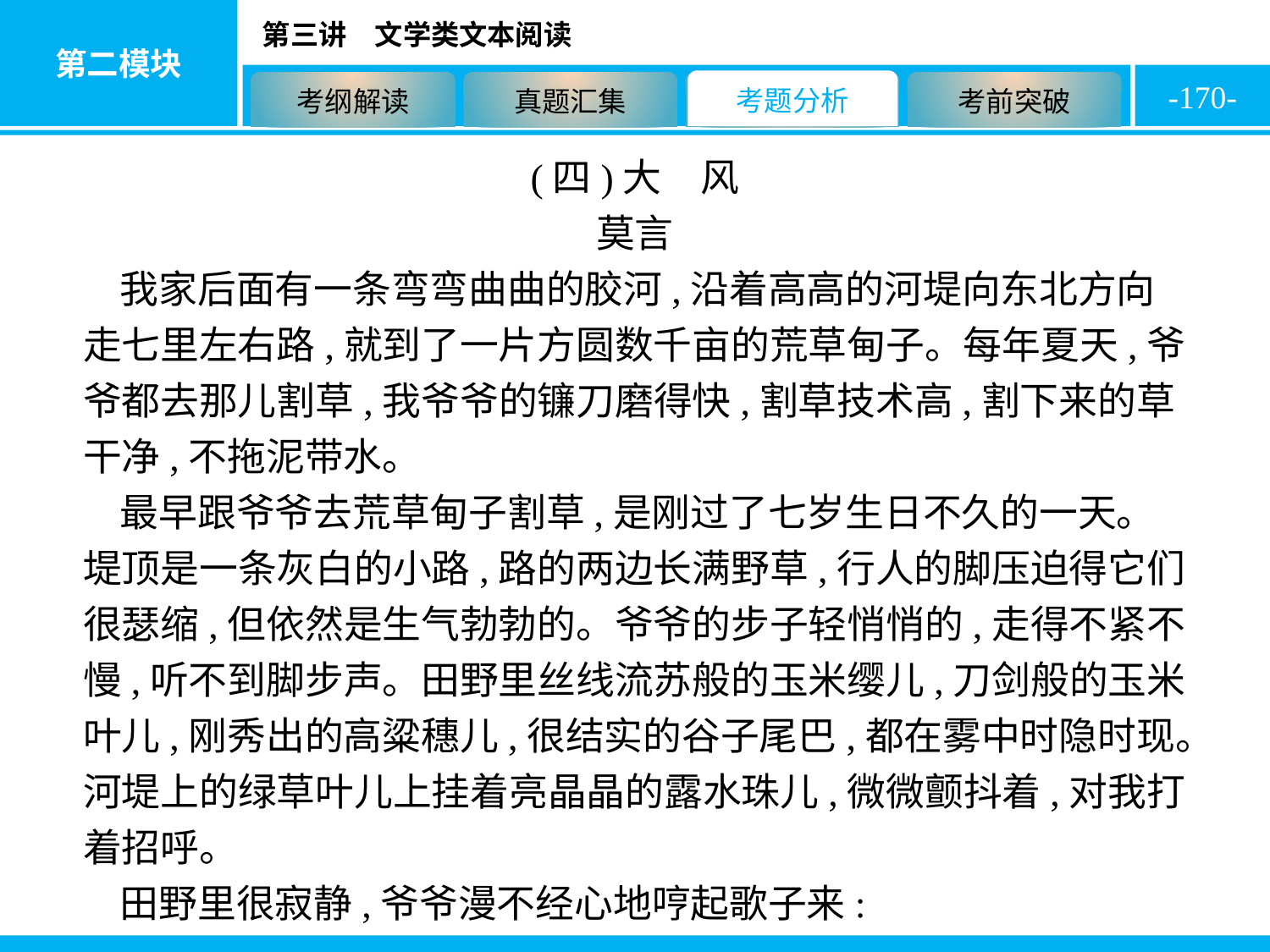

-170-
(四)大　风
莫言
我家后面有一条弯弯曲曲的胶河,沿着高高的河堤向东北方向走七里左右路,就到了一片方圆数千亩的荒草甸子。每年夏天,爷爷都去那儿割草,我爷爷的镰刀磨得快,割草技术高,割下来的草干净,不拖泥带水。
最早跟爷爷去荒草甸子割草,是刚过了七岁生日不久的一天。堤顶是一条灰白的小路,路的两边长满野草,行人的脚压迫得它们很瑟缩,但依然是生气勃勃的。爷爷的步子轻悄悄的,走得不紧不慢,听不到脚步声。田野里丝线流苏般的玉米缨儿,刀剑般的玉米叶儿,刚秀出的高粱穗儿,很结实的谷子尾巴,都在雾中时隐时现。河堤上的绿草叶儿上挂着亮晶晶的露水珠儿,微微颤抖着,对我打着招呼。
田野里很寂静,爷爷漫不经心地哼起歌子来: